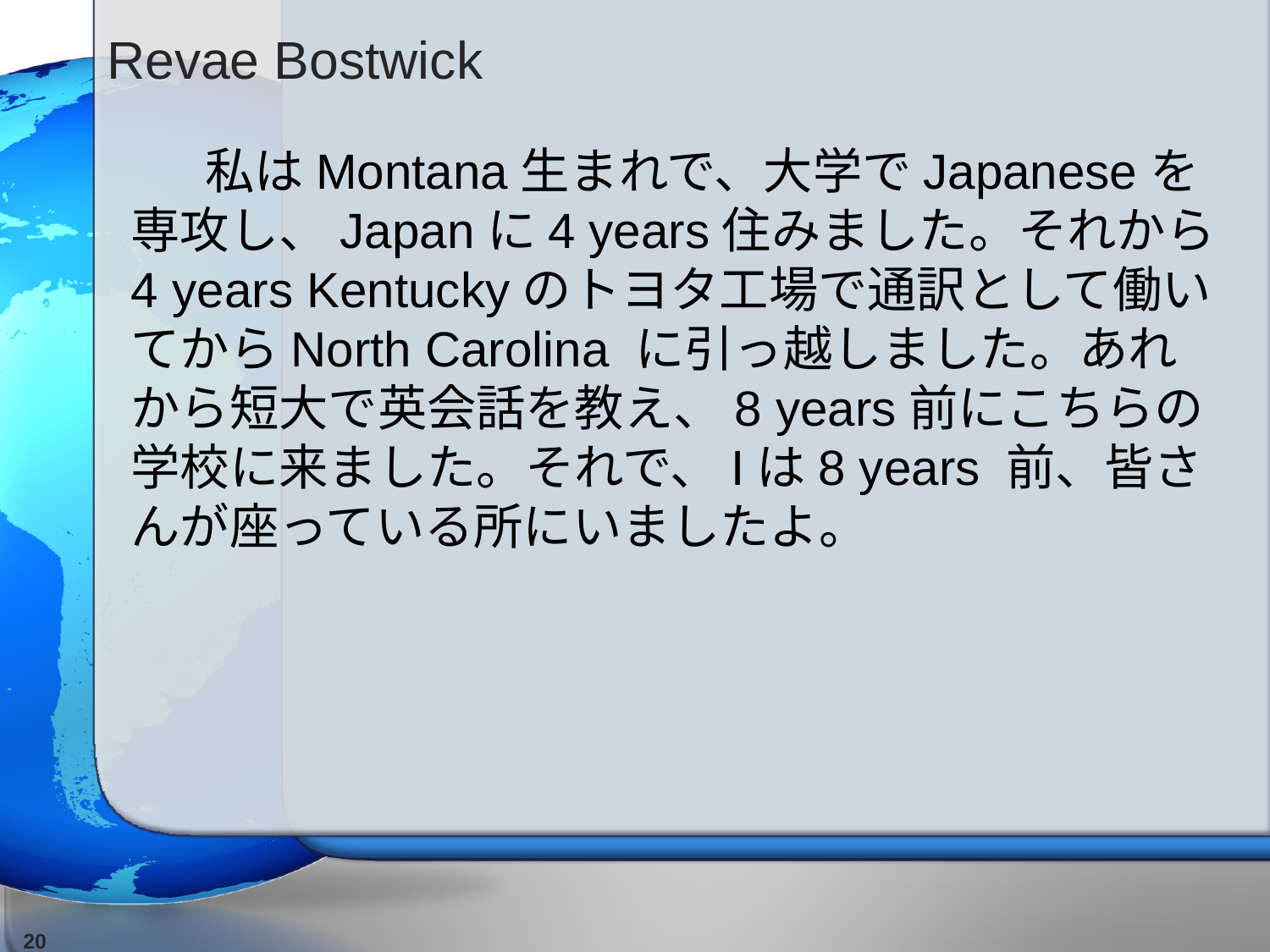

# Revae Bostwick
　　私はMontana生まれで、大学でJapaneseを専攻し、Japanに4 years住みました。それから4 years Kentuckyのトヨタ工場で通訳として働いてからNorth Carolina に引っ越しました。あれから短大で英会話を教え、8 years前にこちらの学校に来ました。それで、Iは8 years 前、皆さんが座っている所にいましたよ。

20